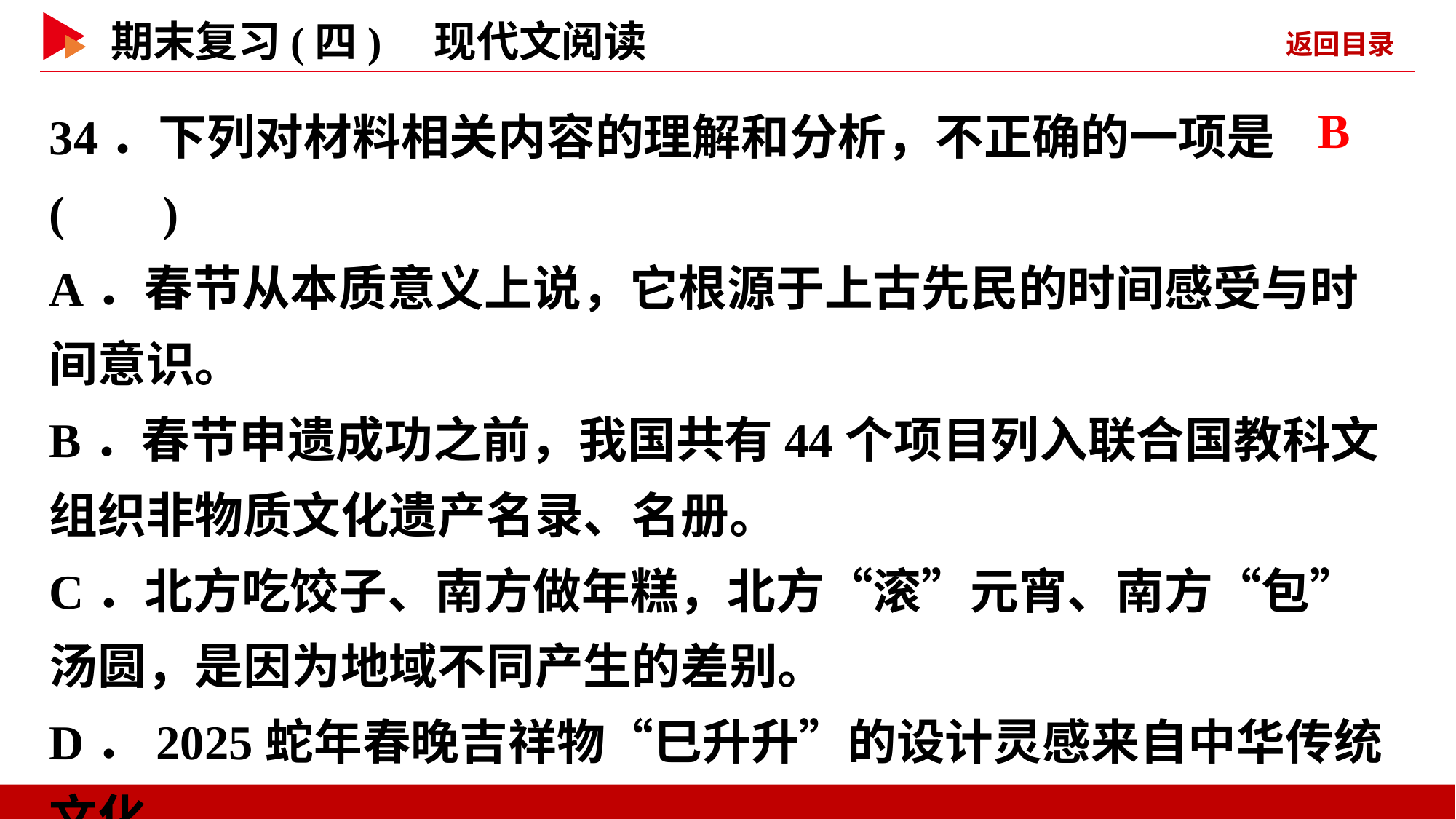

34．下列对材料相关内容的理解和分析，不正确的一项是(        )
A．春节从本质意义上说，它根源于上古先民的时间感受与时间意识。
B．春节申遗成功之前，我国共有44个项目列入联合国教科文组织非物质文化遗产名录、名册。
C．北方吃饺子、南方做年糕，北方“滚”元宵、南方“包”汤圆，是因为地域不同产生的差别。
D．2025蛇年春晚吉祥物“巳升升”的设计灵感来自中华传统文化。
   B